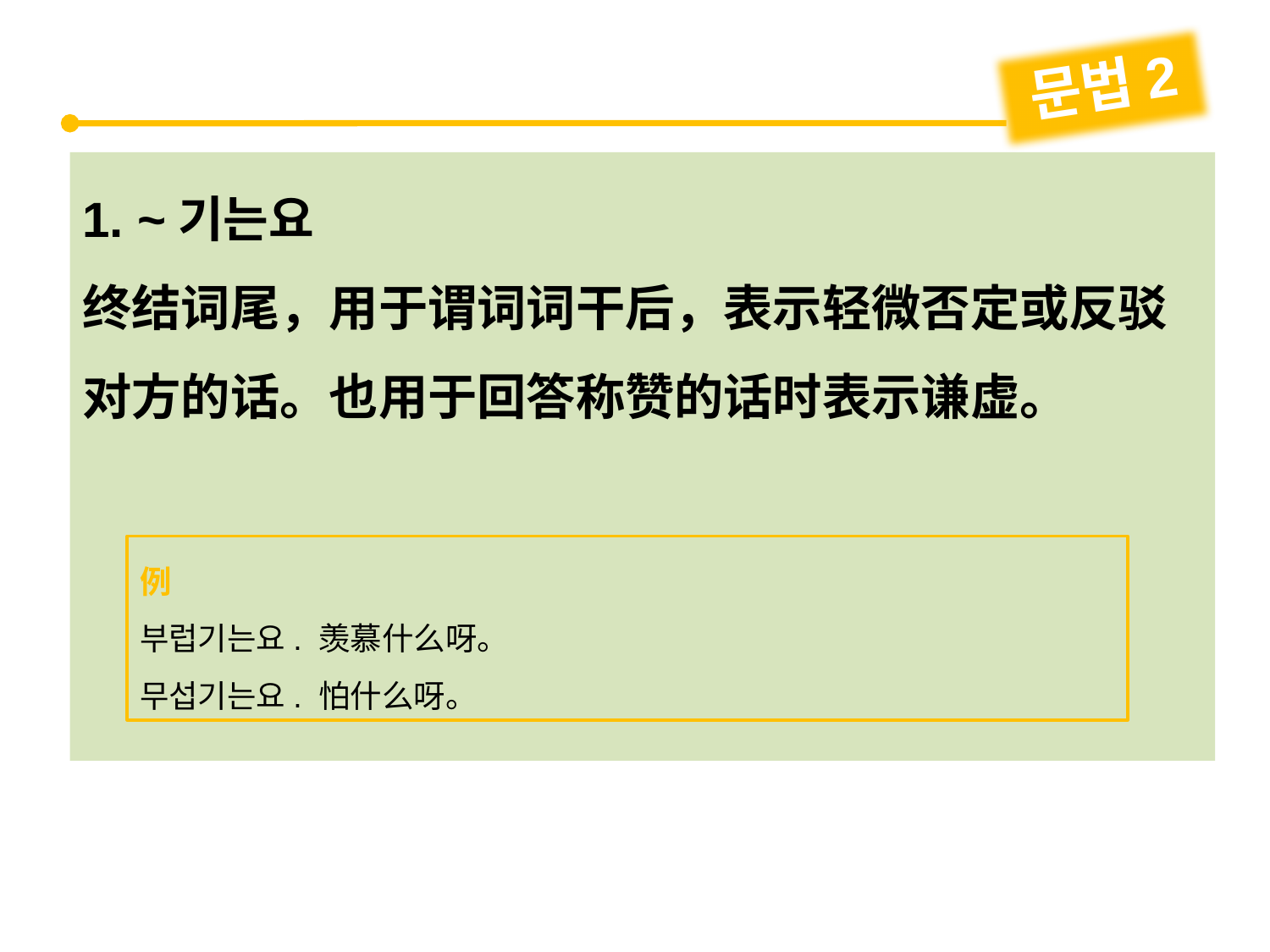

문법2
1. ~기는요
终结词尾，用于谓词词干后，表示轻微否定或反驳对方的话。也用于回答称赞的话时表示谦虚。

例
부럽기는요. 羡慕什么呀。
무섭기는요. 怕什么呀。